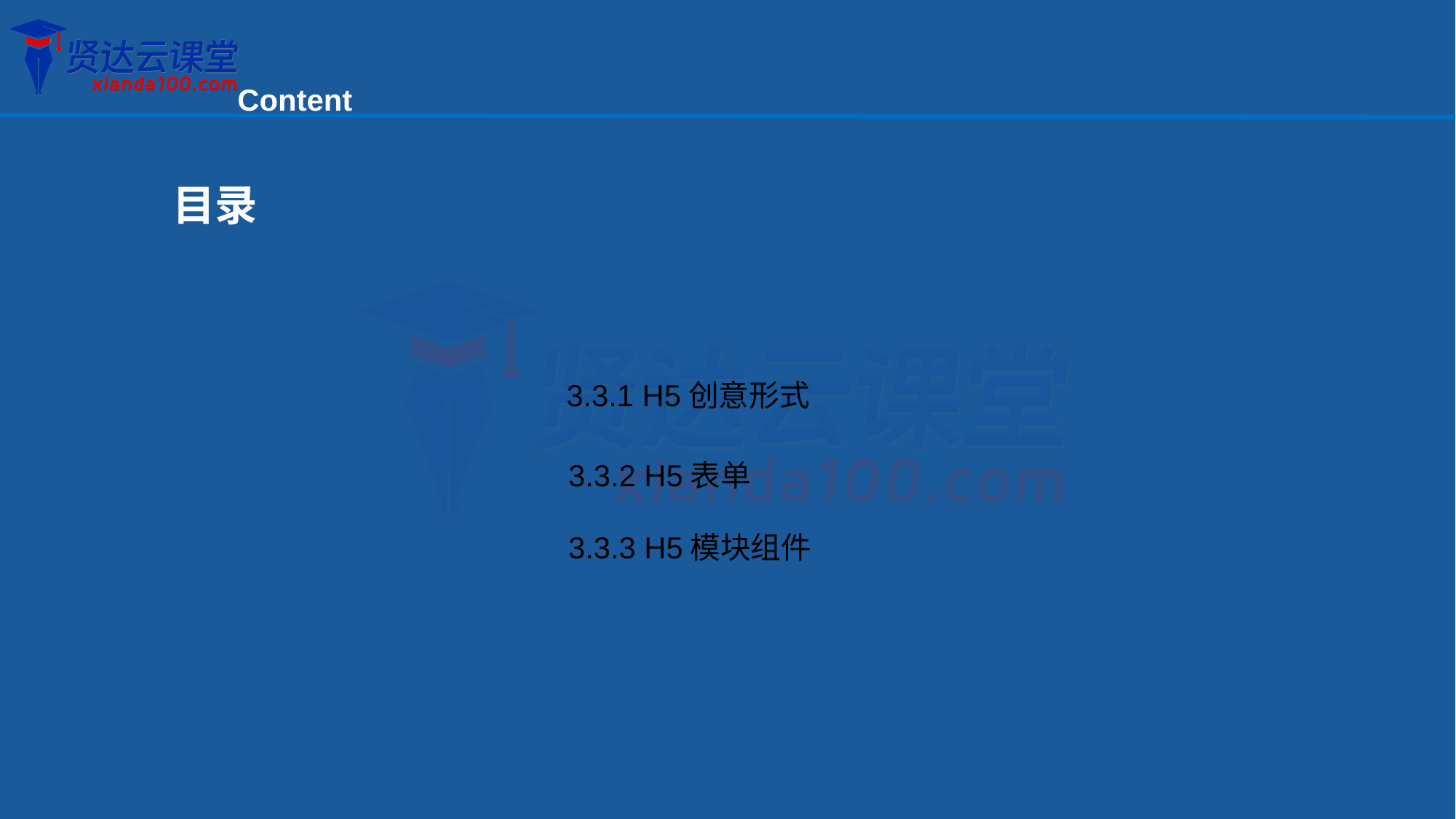

Content
目录
3.3.1 H5创意形式
3.3.2 H5表单
3.3.3 H5模块组件